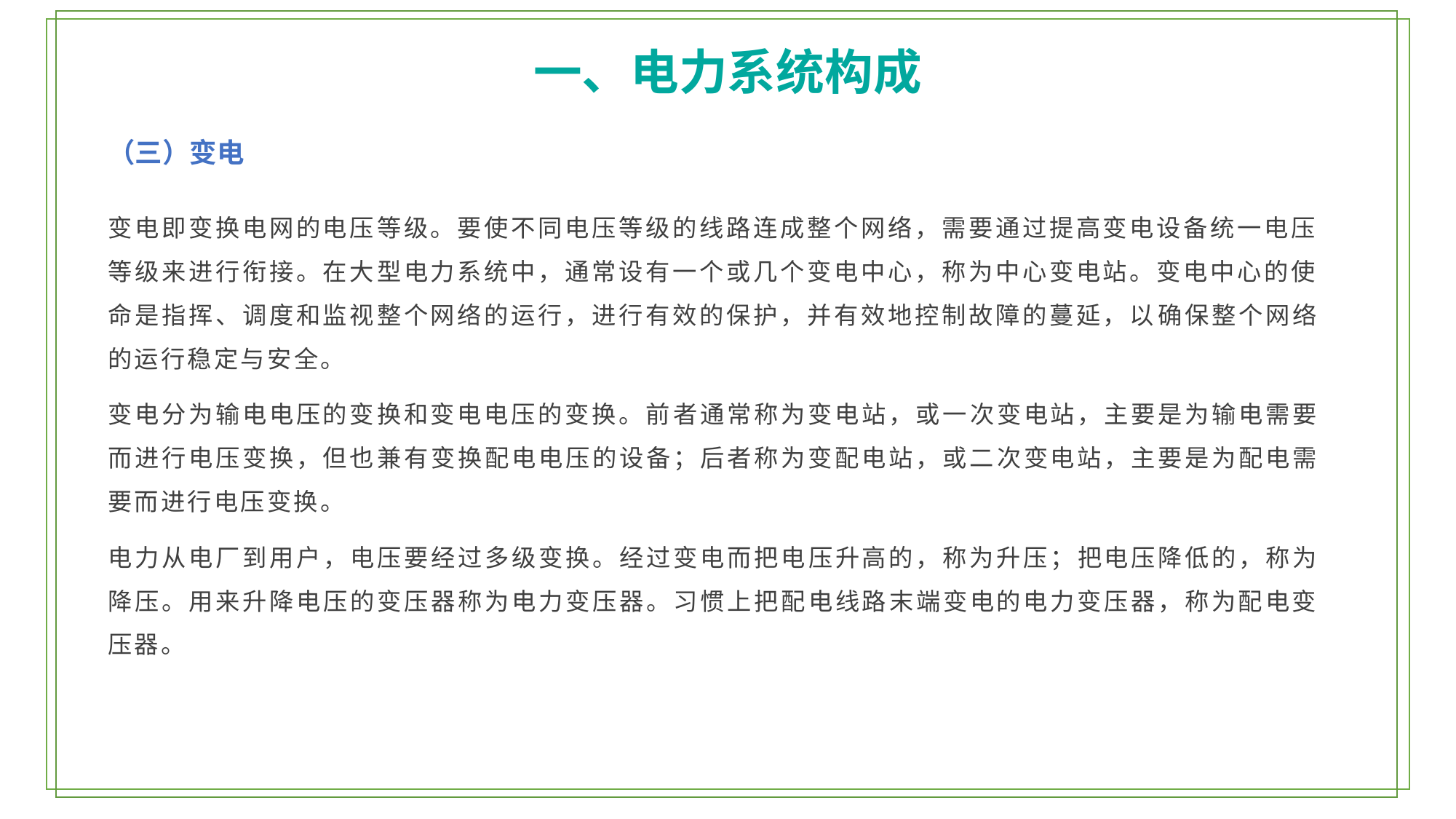

一、电力系统构成
（三）变电
变电即变换电网的电压等级。要使不同电压等级的线路连成整个网络，需要通过提高变电设备统一电压等级来进行衔接。在大型电力系统中，通常设有一个或几个变电中心，称为中心变电站。变电中心的使命是指挥、调度和监视整个网络的运行，进行有效的保护，并有效地控制故障的蔓延，以确保整个网络的运行稳定与安全。
变电分为输电电压的变换和变电电压的变换。前者通常称为变电站，或一次变电站，主要是为输电需要而进行电压变换，但也兼有变换配电电压的设备；后者称为变配电站，或二次变电站，主要是为配电需要而进行电压变换。
电力从电厂到用户，电压要经过多级变换。经过变电而把电压升高的，称为升压；把电压降低的，称为降压。用来升降电压的变压器称为电力变压器。习惯上把配电线路末端变电的电力变压器，称为配电变压器。